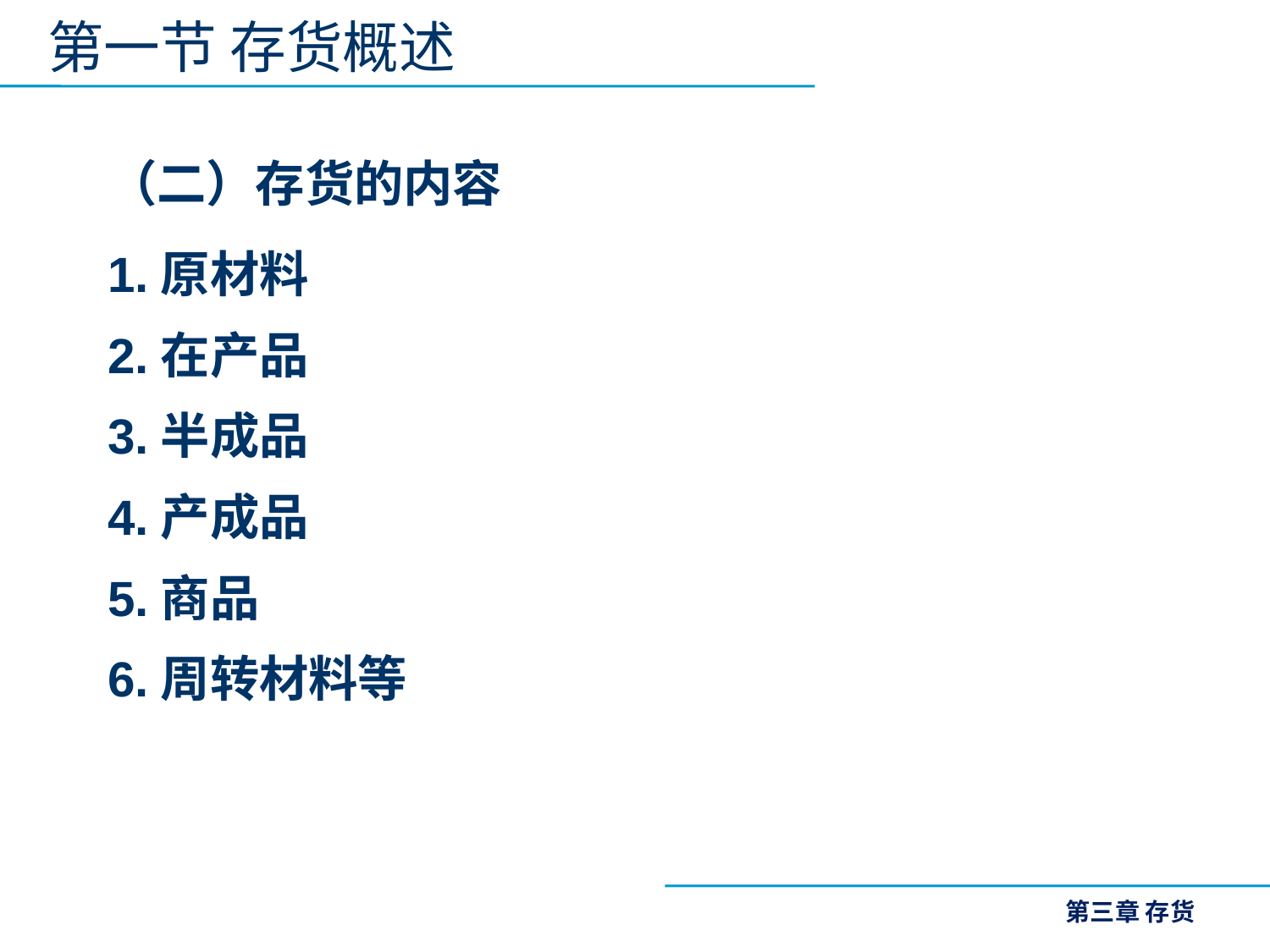

第一节 存货概述
（二）存货的内容
1.原材料
2.在产品
3.半成品
4.产成品
5.商品
6.周转材料等